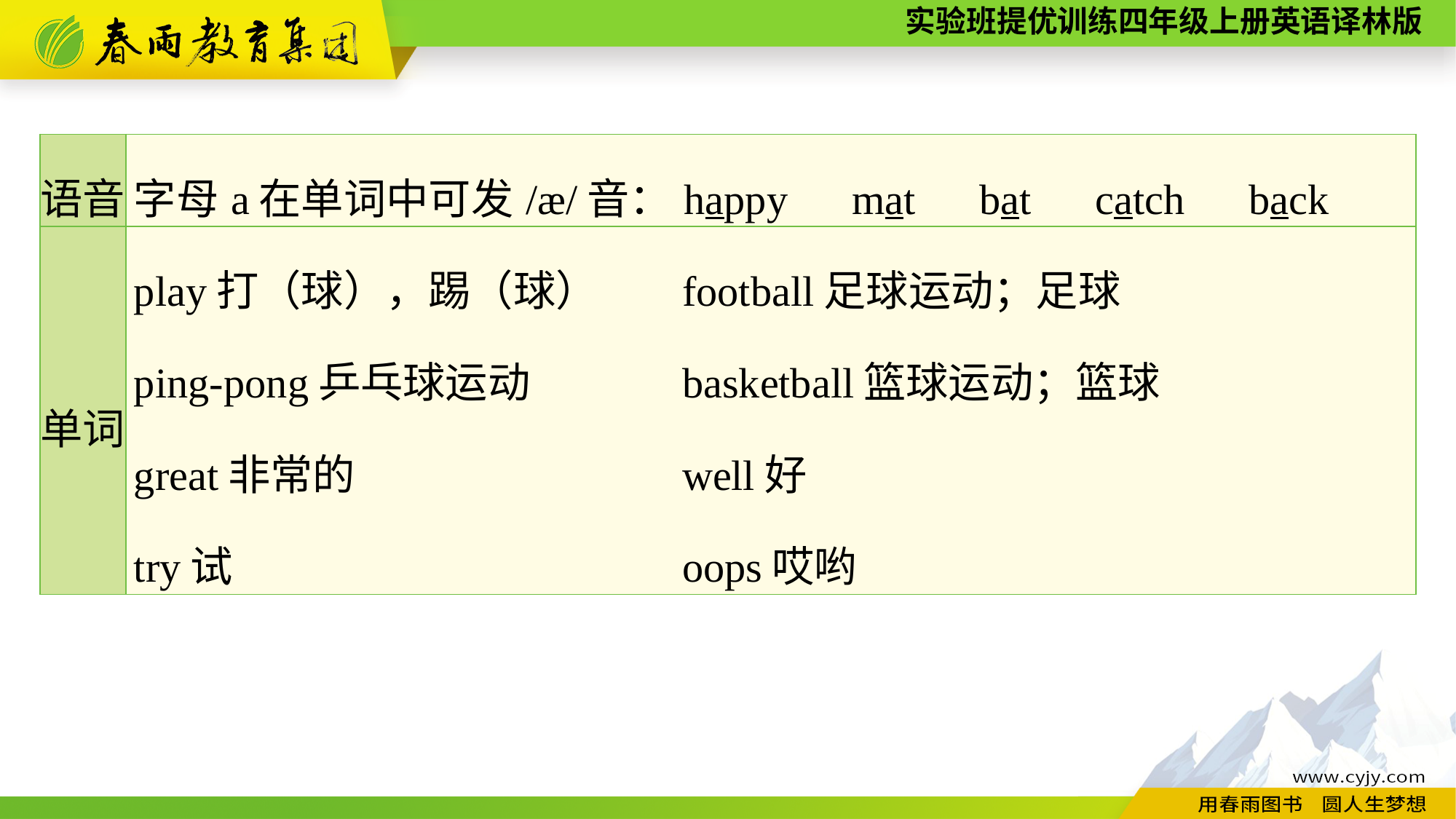

| 语音 | 字母a在单词中可发/æ/音：happy　mat　bat　catch　back |
| --- | --- |
| 单词 | play打（球），踢（球） football足球运动；足球 ping-pong乒乓球运动 basketball篮球运动；篮球 great非常的 well好 try试 oops哎哟 |